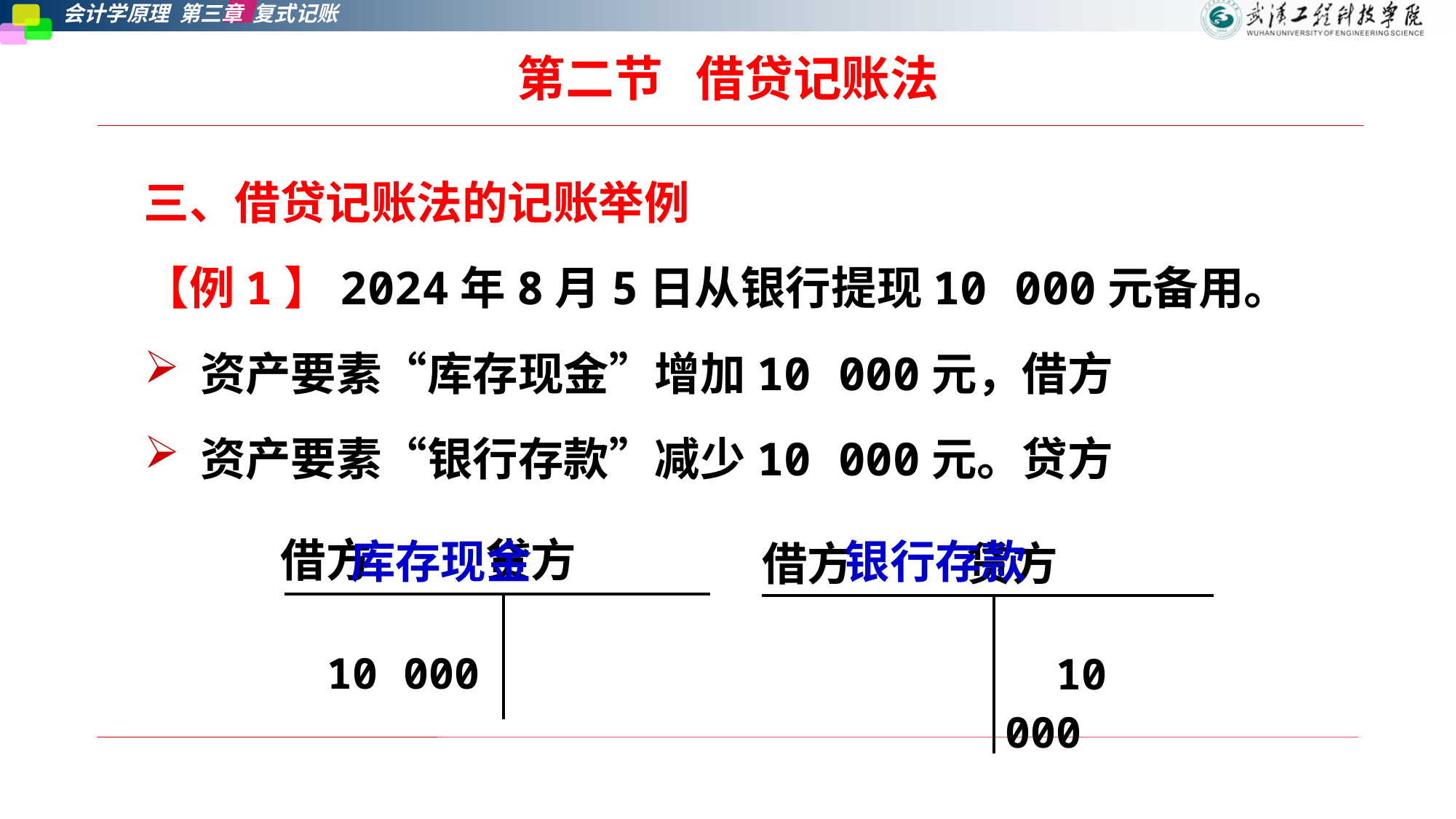

# 第二节   借贷记账法
三、借贷记账法的记账举例
【例1】2024年8月5日从银行提现10 000元备用。
资产要素“库存现金”增加10 000元，借方
资产要素“银行存款”减少10 000元。贷方

库存现金
银行存款
借方           贷方
借方           贷方
| 10 000 |  |
| --- | --- |
|  | 10 000 |
| --- | --- |